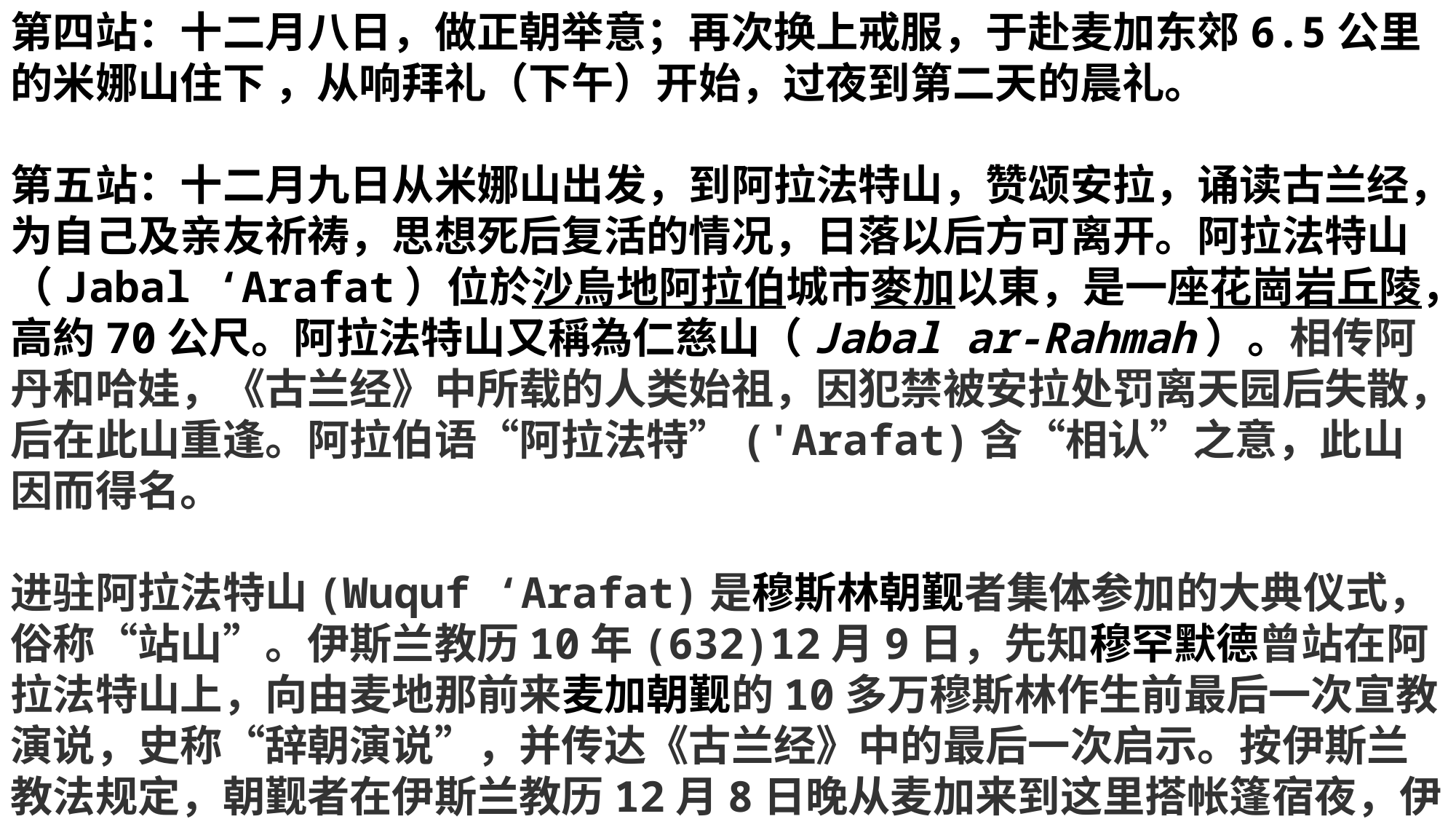

第四站：十二月八日，做正朝举意；再次换上戒服，于赴麦加东郊6.5公里的米娜山住下 ，从响拜礼（下午）开始，过夜到第二天的晨礼。

第五站：十二月九日从米娜山出发，到阿拉法特山，赞颂安拉，诵读古兰经，为自己及亲友祈祷，思想死后复活的情况，日落以后方可离开。阿拉法特山（Jabal ‘Arafat）位於沙烏地阿拉伯城市麥加以東，是一座花崗岩丘陵，高約70公尺。阿拉法特山又稱為仁慈山（Jabal ar-Rahmah）。相传阿丹和哈娃，《古兰经》中所载的人类始祖，因犯禁被安拉处罚离天园后失散，后在此山重逢。阿拉伯语“阿拉法特”('Arafat)含“相认”之意，此山因而得名。

进驻阿拉法特山(Wuquf ‘Arafat)是穆斯林朝觐者集体参加的大典仪式，俗称“站山”。伊斯兰教历10年(632)12月9日，先知穆罕默德曾站在阿拉法特山上，向由麦地那前来麦加朝觐的10多万穆斯林作生前最后一次宣教演说，史称“辞朝演说”，并传达《古兰经》中的最后一次启示。按伊斯兰教法规定，朝觐者在伊斯兰教历12月8日晚从麦加来到这里搭帐篷宿夜，伊斯兰教称为“守祖”。